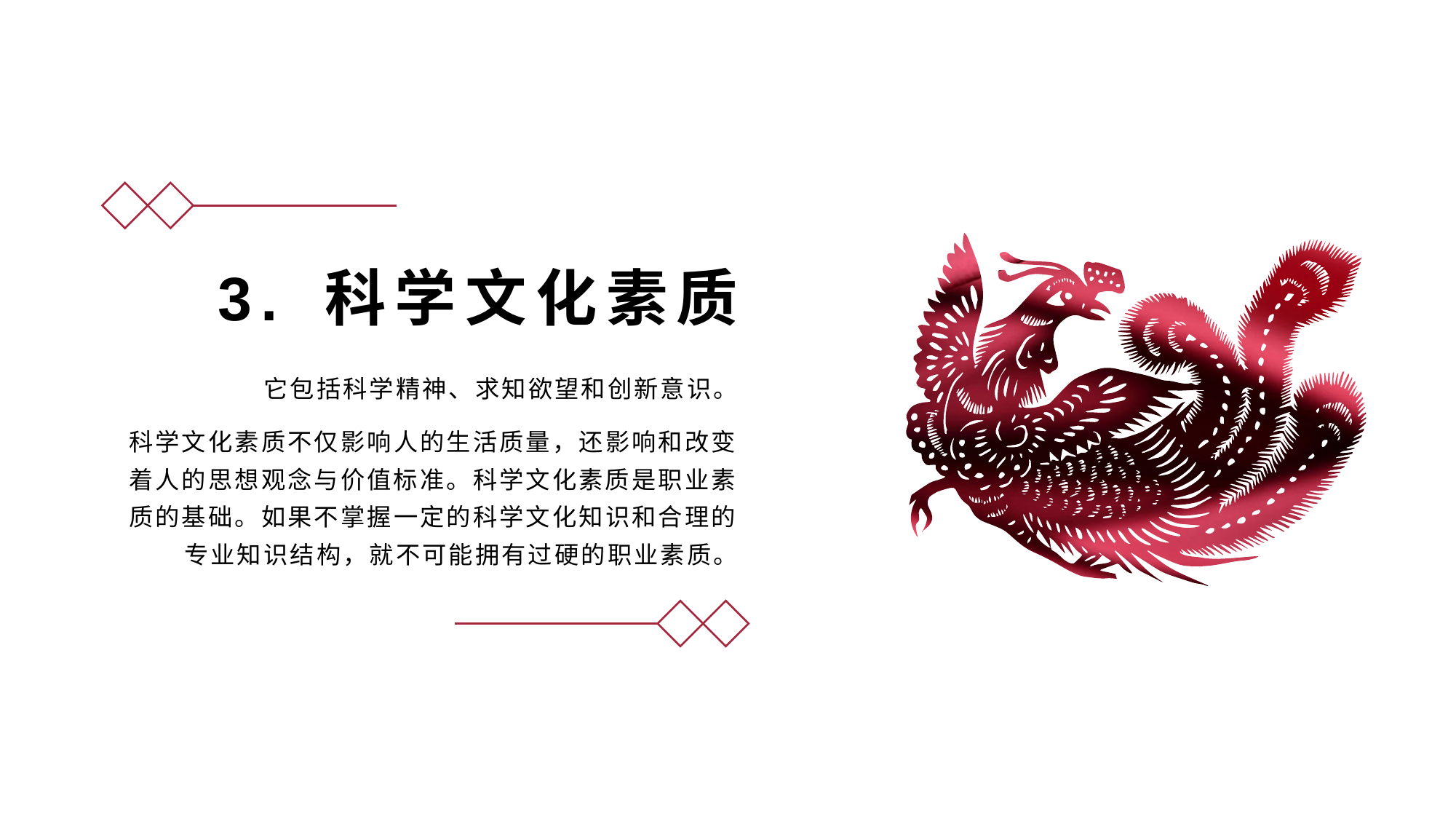

3. 科学文化素质
它包括科学精神、求知欲望和创新意识。
科学文化素质不仅影响人的生活质量，还影响和改变着人的思想观念与价值标准。科学文化素质是职业素质的基础。如果不掌握一定的科学文化知识和合理的专业知识结构，就不可能拥有过硬的职业素质。